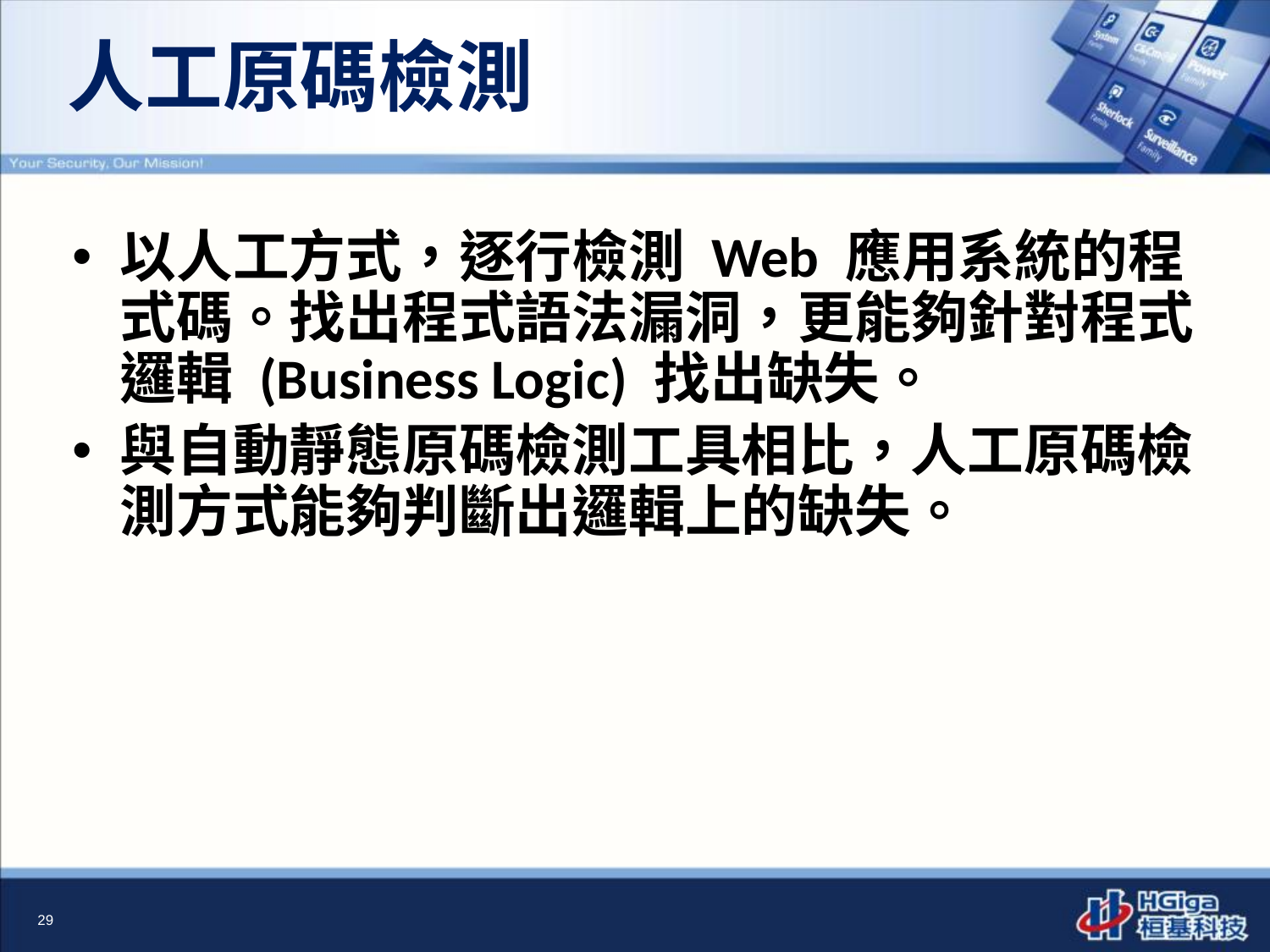

# 人工原碼檢測
以人工方式，逐行檢測 Web 應用系統的程式碼。找出程式語法漏洞，更能夠針對程式邏輯 (Business Logic) 找出缺失。
與自動靜態原碼檢測工具相比，人工原碼檢測方式能夠判斷出邏輯上的缺失。
29